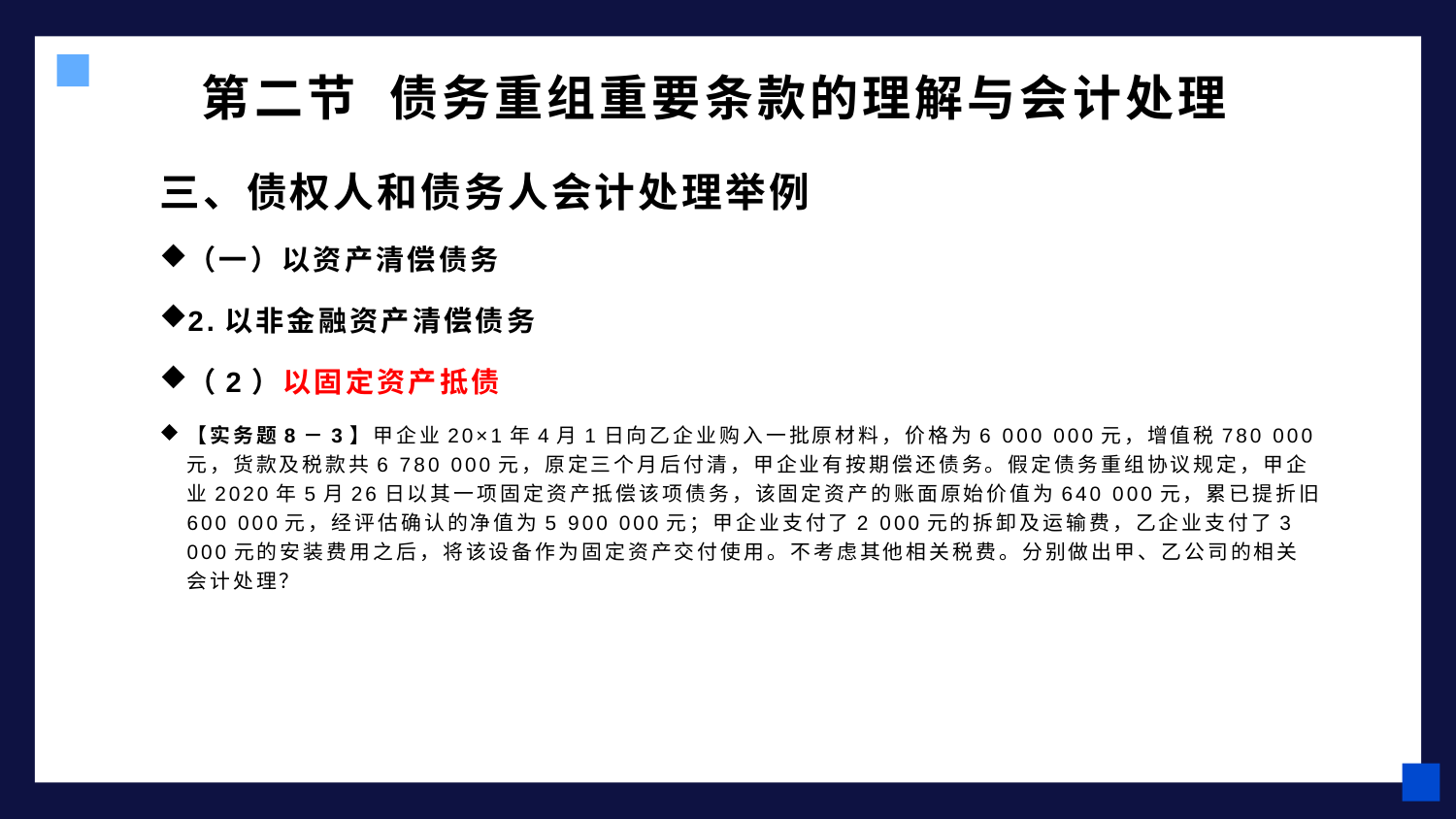

# 第二节  债务重组重要条款的理解与会计处理
三、债权人和债务人会计处理举例
（一）以资产清偿债务
2.以非金融资产清偿债务
（2）以固定资产抵债
【实务题8－3】甲企业20×1年4月1日向乙企业购入一批原材料，价格为6 000 000元，增值税780 000元，货款及税款共6 780 000元，原定三个月后付清，甲企业有按期偿还债务。假定债务重组协议规定，甲企业2020年5月26日以其一项固定资产抵偿该项债务，该固定资产的账面原始价值为640 000元，累已提折旧600 000元，经评估确认的净值为5 900 000元；甲企业支付了2 000元的拆卸及运输费，乙企业支付了3 000元的安装费用之后，将该设备作为固定资产交付使用。不考虑其他相关税费。分别做出甲、乙公司的相关会计处理？